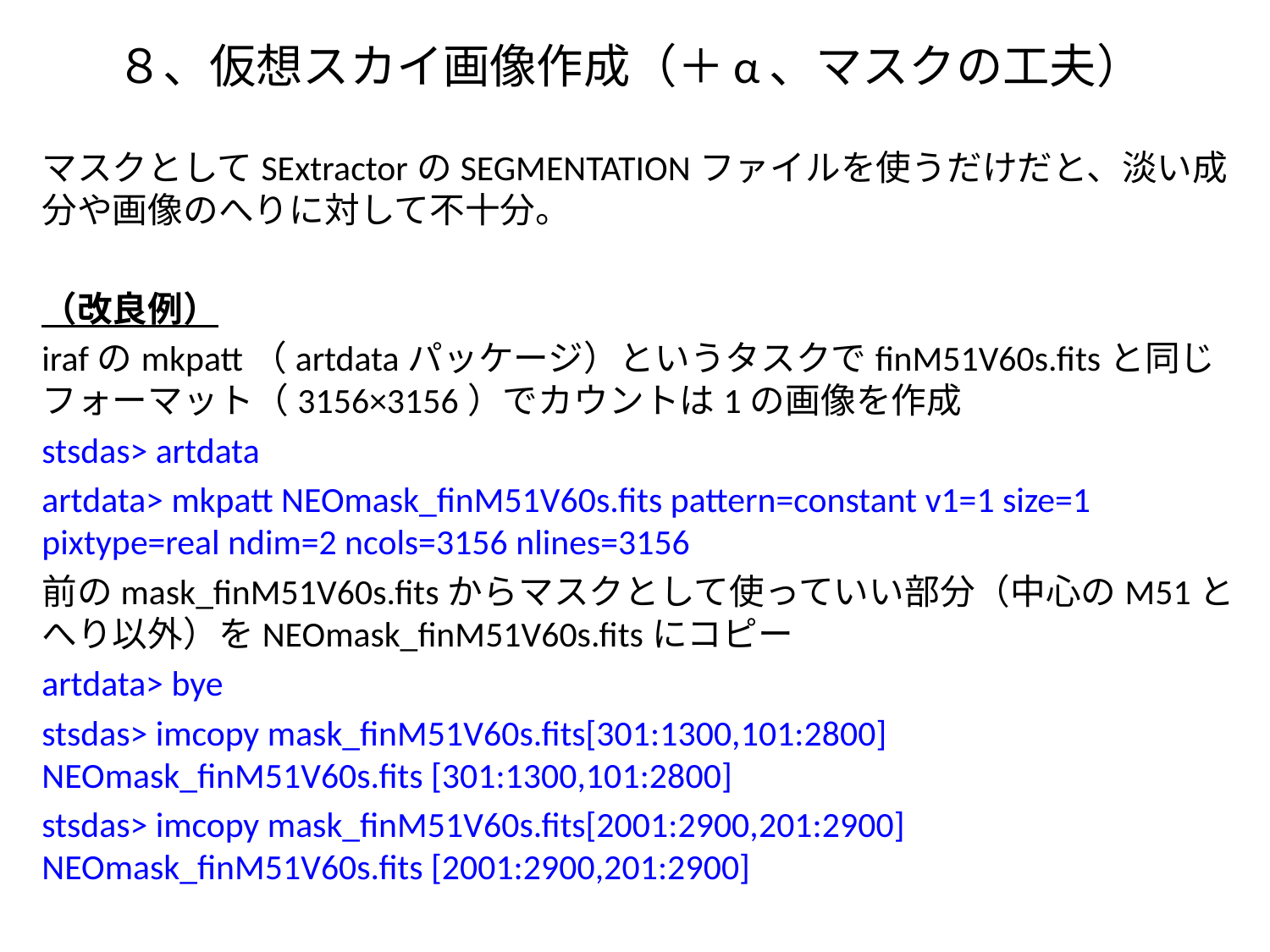

# ８、仮想スカイ画像作成（＋α、マスクの工夫）
マスクとしてSExtractorのSEGMENTATIONファイルを使うだけだと、淡い成分や画像のへりに対して不十分。

（改良例）
irafのmkpatt（artdataパッケージ）というタスクでfinM51V60s.fitsと同じフォーマット（3156×3156）でカウントは1の画像を作成
stsdas> artdata
artdata> mkpatt NEOmask_finM51V60s.fits pattern=constant v1=1 size=1 pixtype=real ndim=2 ncols=3156 nlines=3156
前のmask_finM51V60s.fitsからマスクとして使っていい部分（中心のM51とへり以外）をNEOmask_finM51V60s.fitsにコピー
artdata> bye
stsdas> imcopy mask_finM51V60s.fits[301:1300,101:2800] NEOmask_finM51V60s.fits [301:1300,101:2800]
stsdas> imcopy mask_finM51V60s.fits[2001:2900,201:2900] NEOmask_finM51V60s.fits [2001:2900,201:2900]